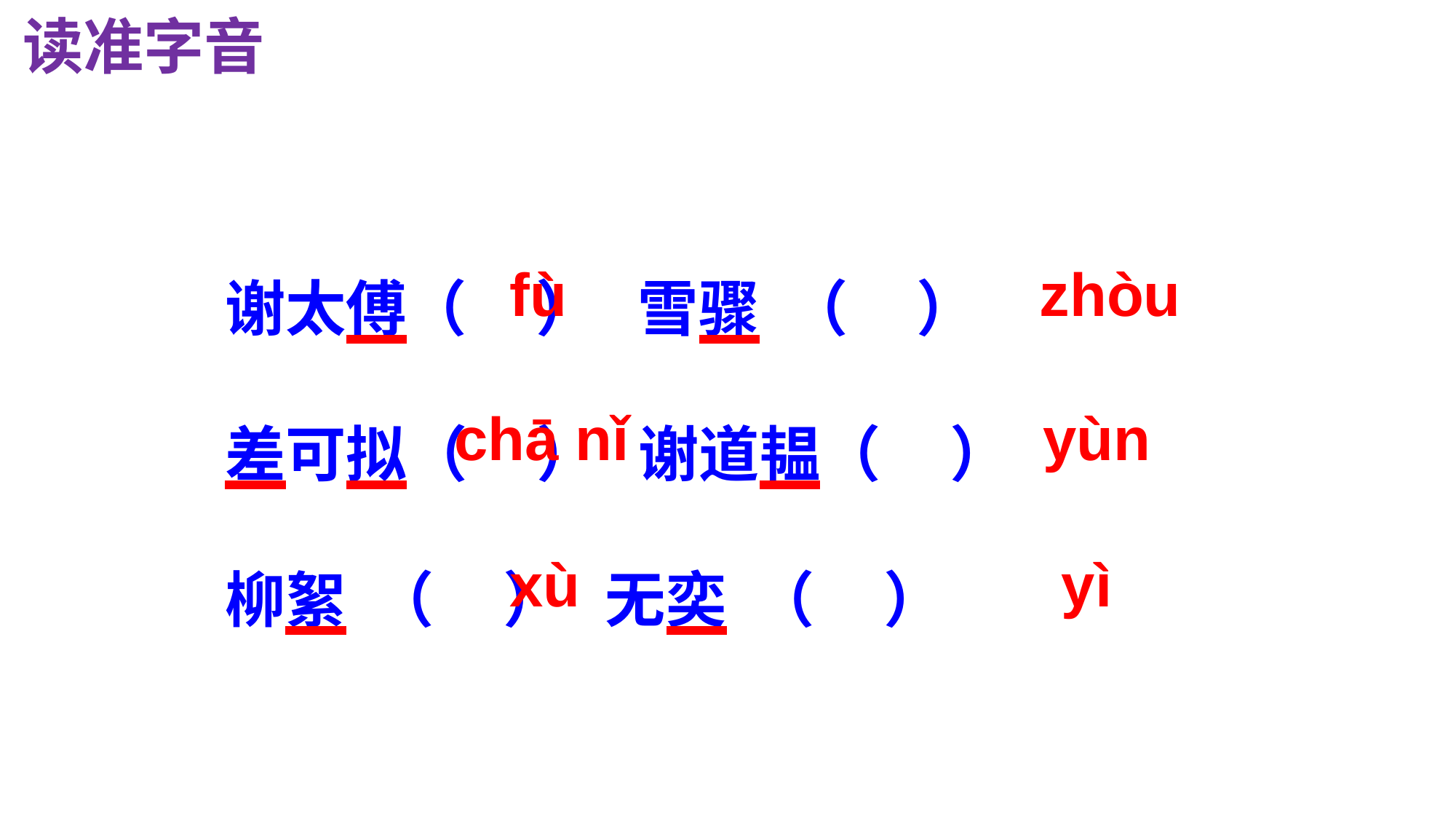

读准字音
谢太傅（     ）   雪骤  （     ）
差可拟（     ）   谢道韫（     ）
柳絮  （     ）   无奕  （     ）
fù
zhòu
chā nǐ
yùn
xù
yì
一读
读准字音，正确停顿；